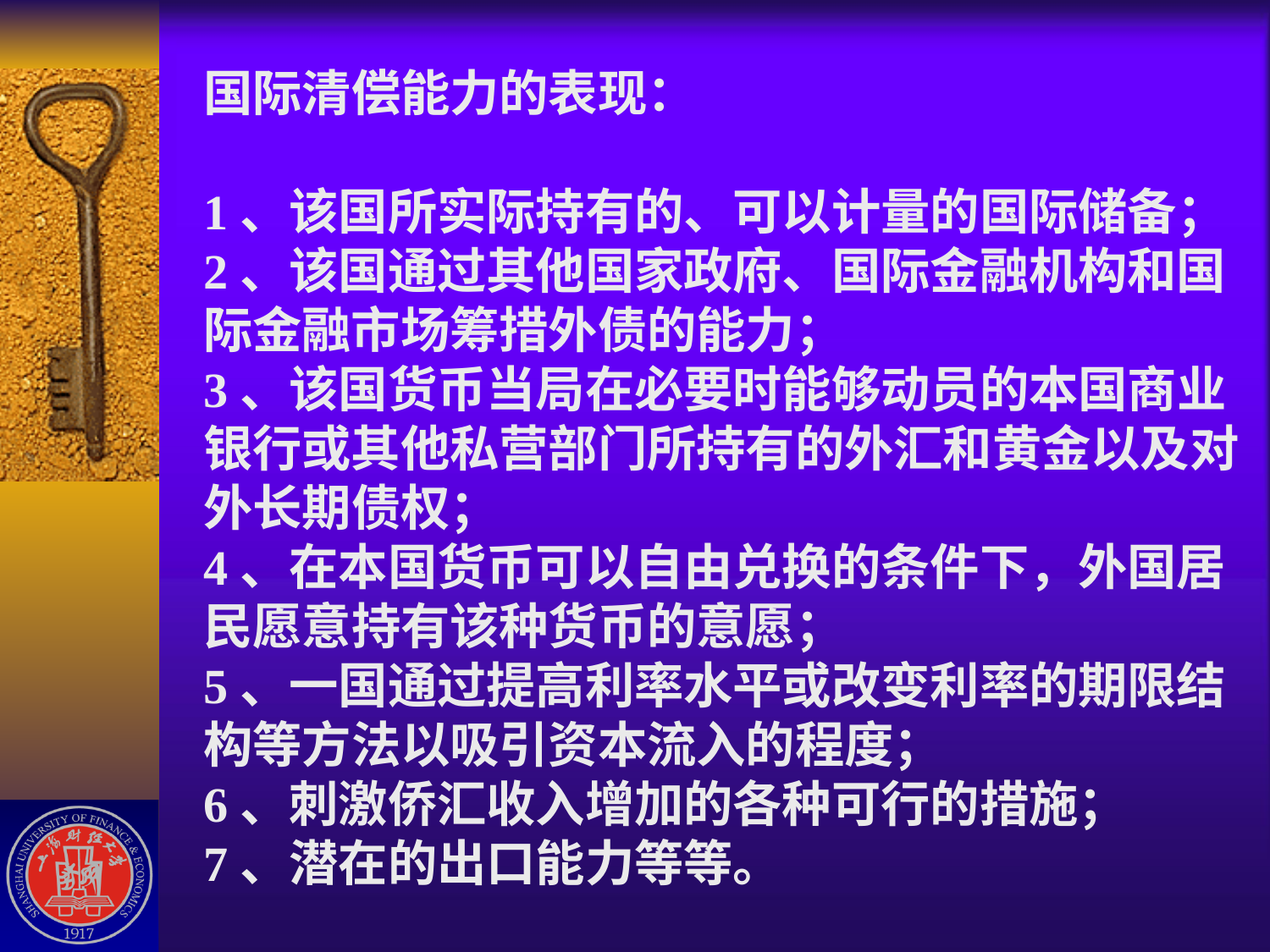

# 国际清偿能力的表现： 1、该国所实际持有的、可以计量的国际储备； 2、该国通过其他国家政府、国际金融机构和国际金融市场筹措外债的能力； 3、该国货币当局在必要时能够动员的本国商业银行或其他私营部门所持有的外汇和黄金以及对外长期债权； 4、在本国货币可以自由兑换的条件下，外国居民愿意持有该种货币的意愿； 5、一国通过提高利率水平或改变利率的期限结构等方法以吸引资本流入的程度； 6、刺激侨汇收入增加的各种可行的措施； 7、潜在的出口能力等等。